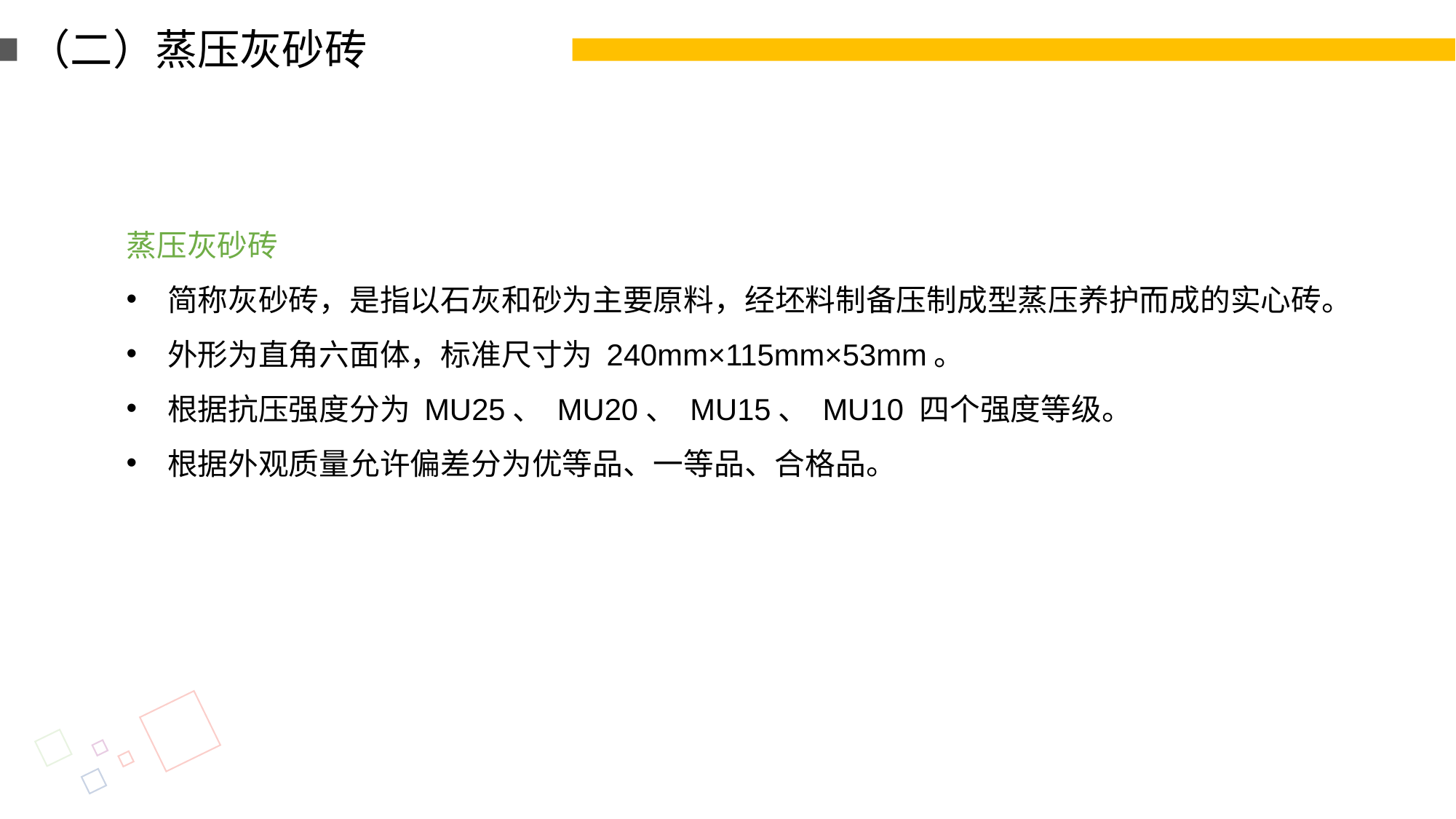

（二）蒸压灰砂砖
蒸压灰砂砖
简称灰砂砖，是指以石灰和砂为主要原料，经坯料制备压制成型蒸压养护而成的实心砖。
外形为直角六面体，标准尺寸为 240mm×115mm×53mm。
根据抗压强度分为 MU25、 MU20、 MU15、 MU10 四个强度等级。
根据外观质量允许偏差分为优等品、一等品、合格品。